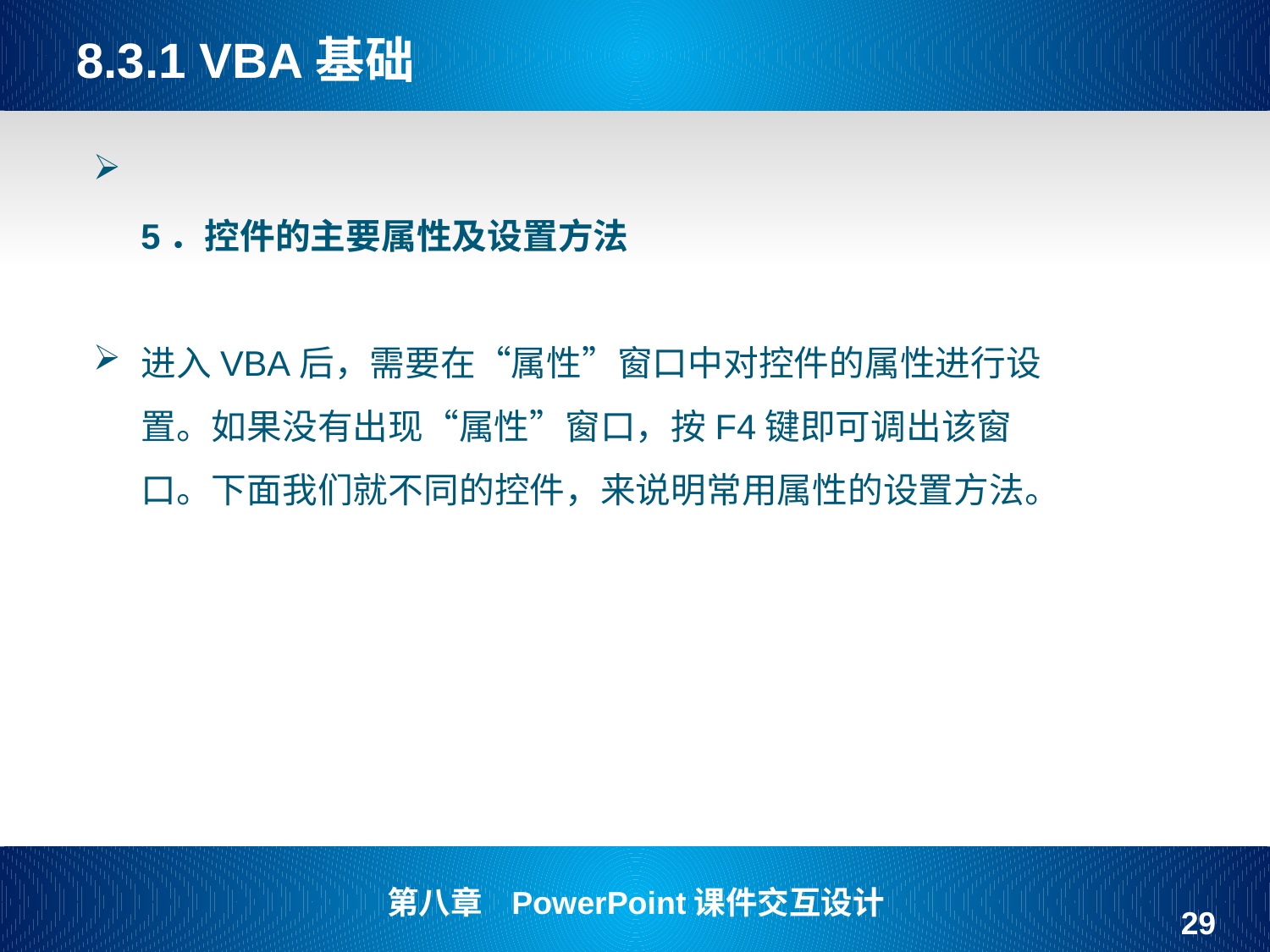

# 8.3.1 VBA基础
5．控件的主要属性及设置方法

进入VBA后，需要在“属性”窗口中对控件的属性进行设置。如果没有出现“属性”窗口，按F4键即可调出该窗口。下面我们就不同的控件，来说明常用属性的设置方法。

29